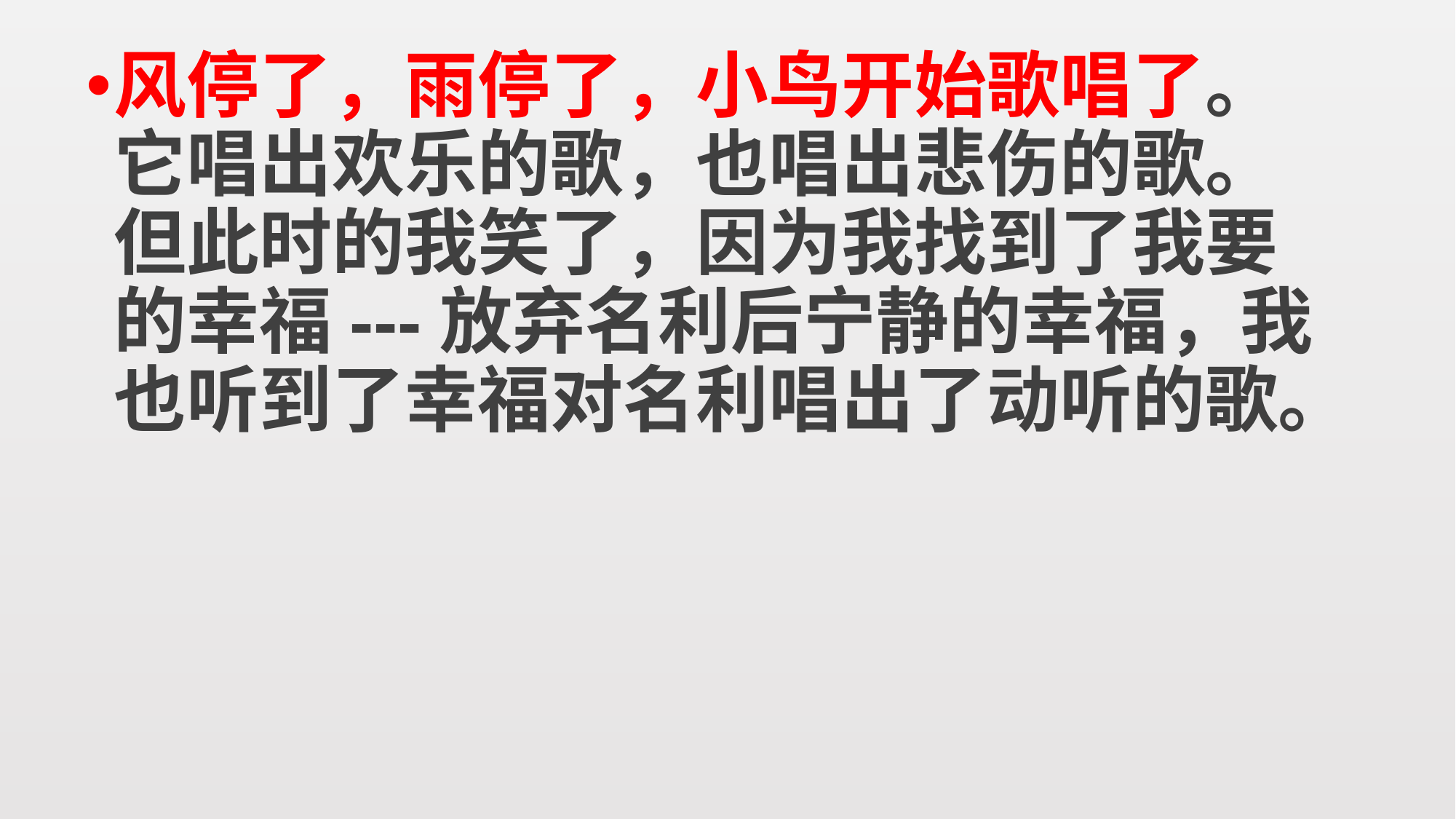

风停了，雨停了，小鸟开始歌唱了。它唱出欢乐的歌，也唱出悲伤的歌。但此时的我笑了，因为我找到了我要的幸福---放弃名利后宁静的幸福，我也听到了幸福对名利唱出了动听的歌。